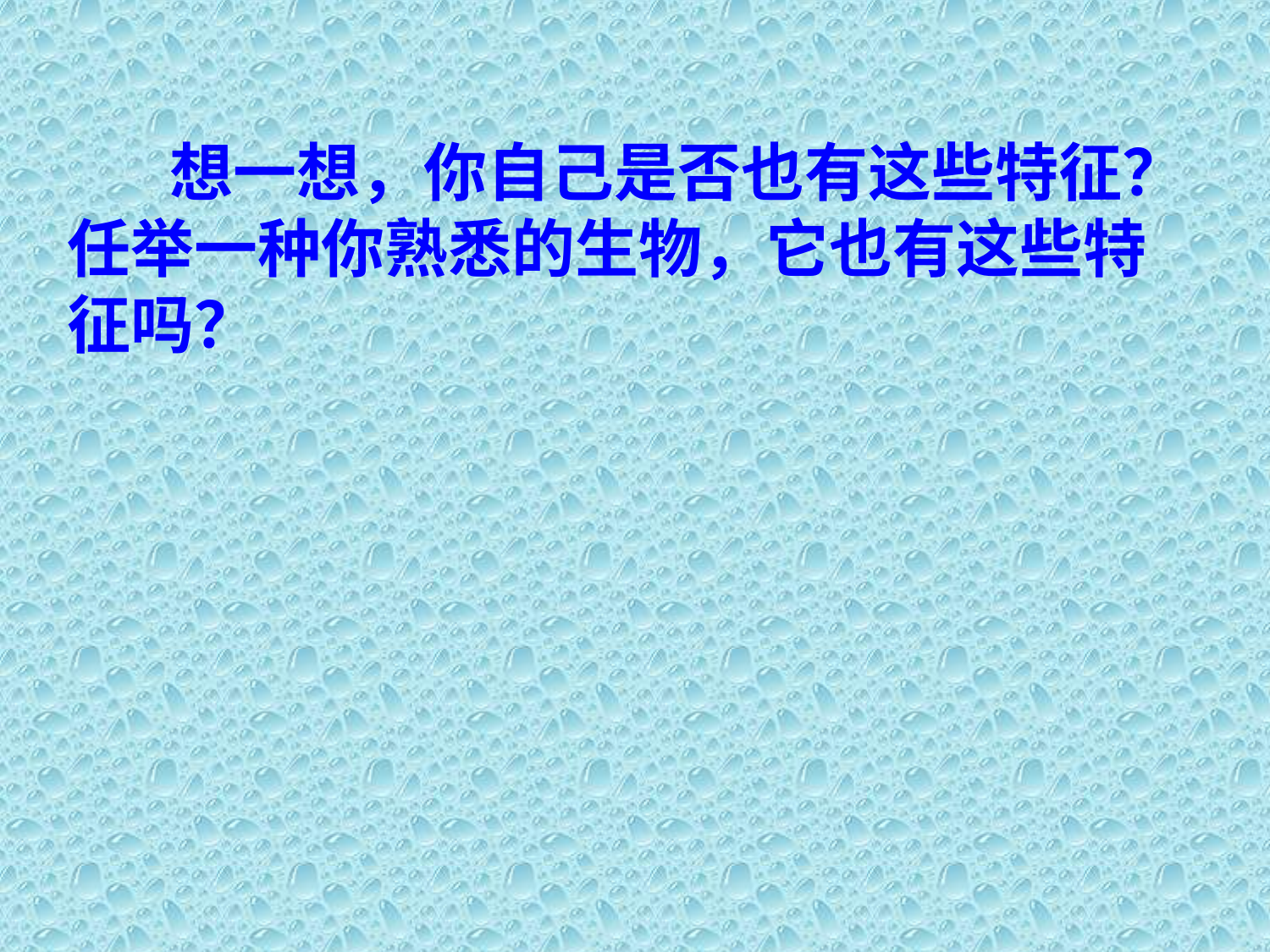

想一想，你自己是否也有这些特征？任举一种你熟悉的生物，它也有这些特征吗？